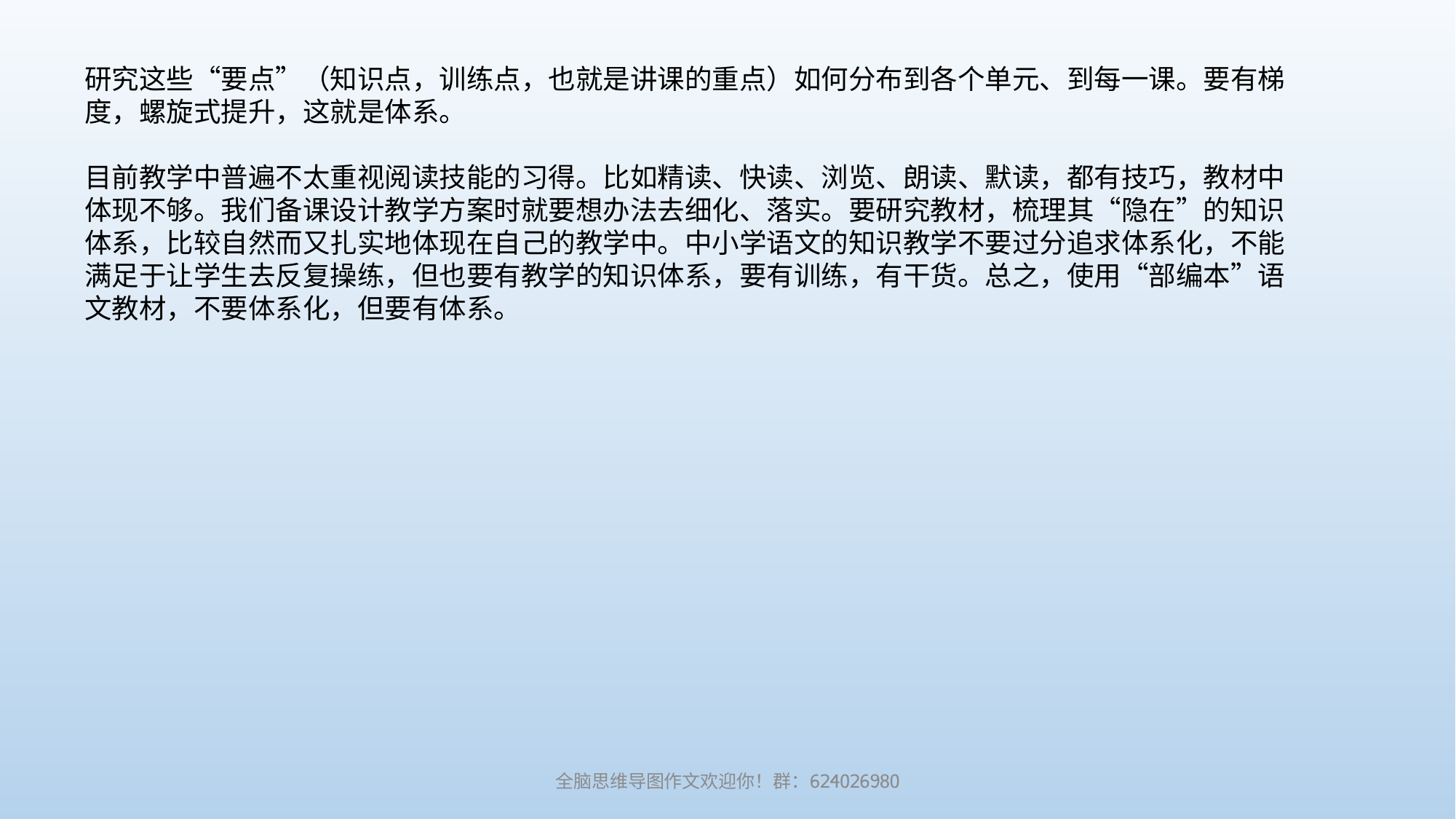

研究这些“要点”（知识点，训练点，也就是讲课的重点）如何分布到各个单元、到每一课。要有梯度，螺旋式提升，这就是体系。

目前教学中普遍不太重视阅读技能的习得。比如精读、快读、浏览、朗读、默读，都有技巧，教材中体现不够。我们备课设计教学方案时就要想办法去细化、落实。要研究教材，梳理其“隐在”的知识体系，比较自然而又扎实地体现在自己的教学中。中小学语文的知识教学不要过分追求体系化，不能满足于让学生去反复操练，但也要有教学的知识体系，要有训练，有干货。总之，使用“部编本”语文教材，不要体系化，但要有体系。

全脑思维导图作文欢迎你！群：624026980